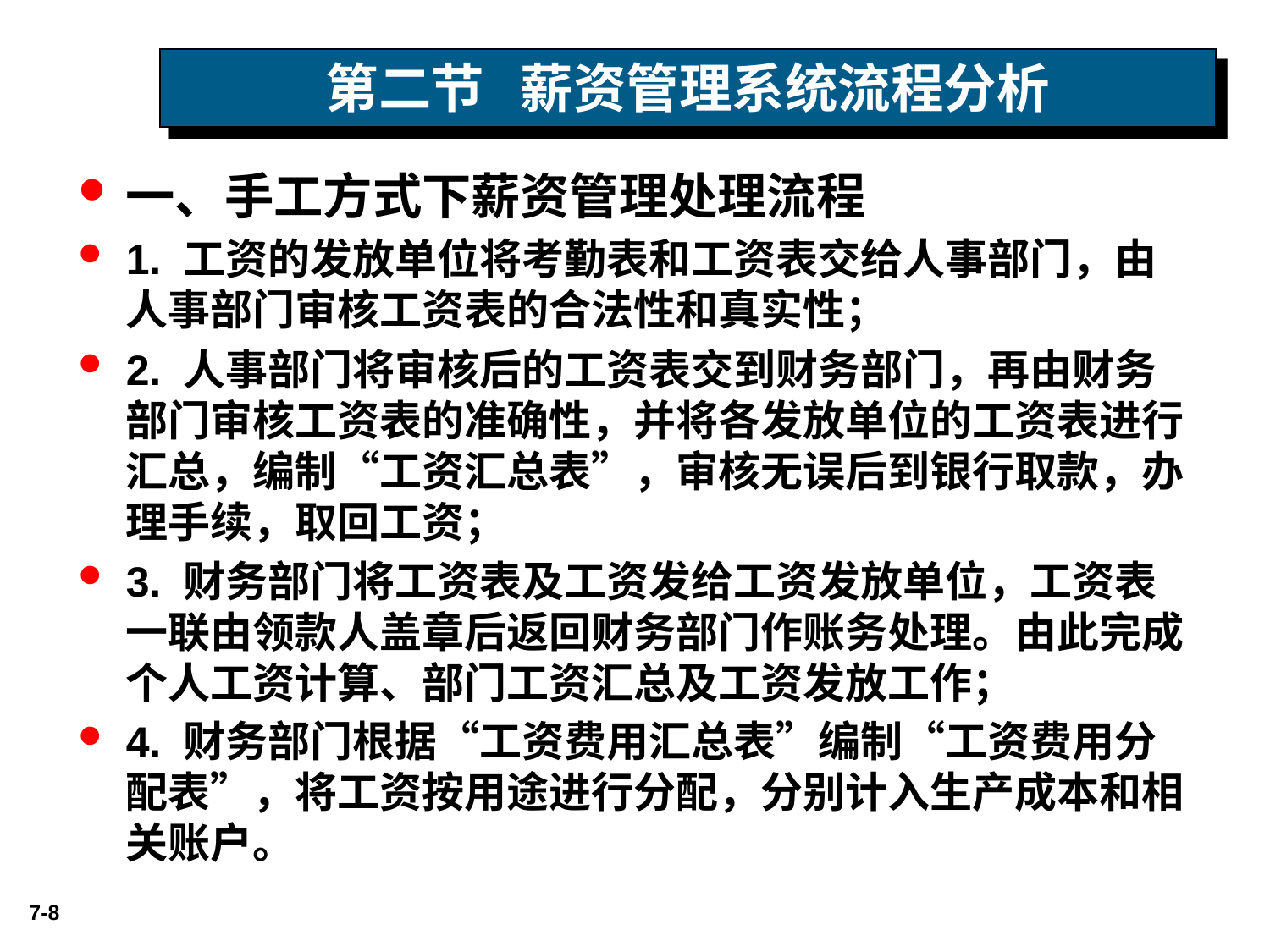

# 第二节   薪资管理系统流程分析
一、手工方式下薪资管理处理流程
1. 工资的发放单位将考勤表和工资表交给人事部门，由人事部门审核工资表的合法性和真实性；
2. 人事部门将审核后的工资表交到财务部门，再由财务部门审核工资表的准确性，并将各发放单位的工资表进行汇总，编制“工资汇总表”，审核无误后到银行取款，办理手续，取回工资；
3. 财务部门将工资表及工资发给工资发放单位，工资表一联由领款人盖章后返回财务部门作账务处理。由此完成个人工资计算、部门工资汇总及工资发放工作；
4. 财务部门根据“工资费用汇总表”编制“工资费用分配表”，将工资按用途进行分配，分别计入生产成本和相关账户。